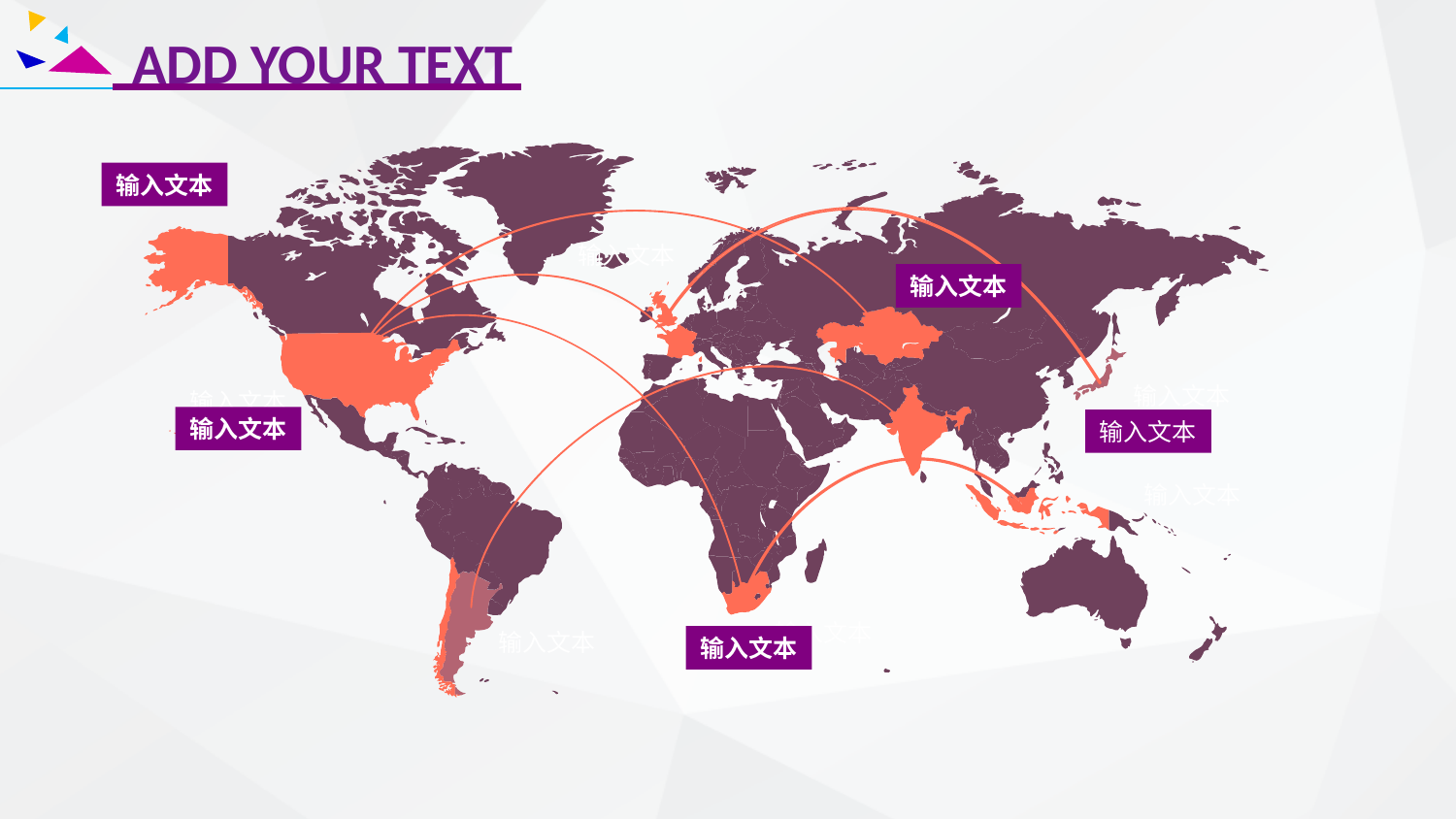

ADD YOUR TEXT

输入文本

输入文本

输入文本

输入文本

输入文本

输入文本

输入文本

输入文本

输入文本

输入文本
输入文本